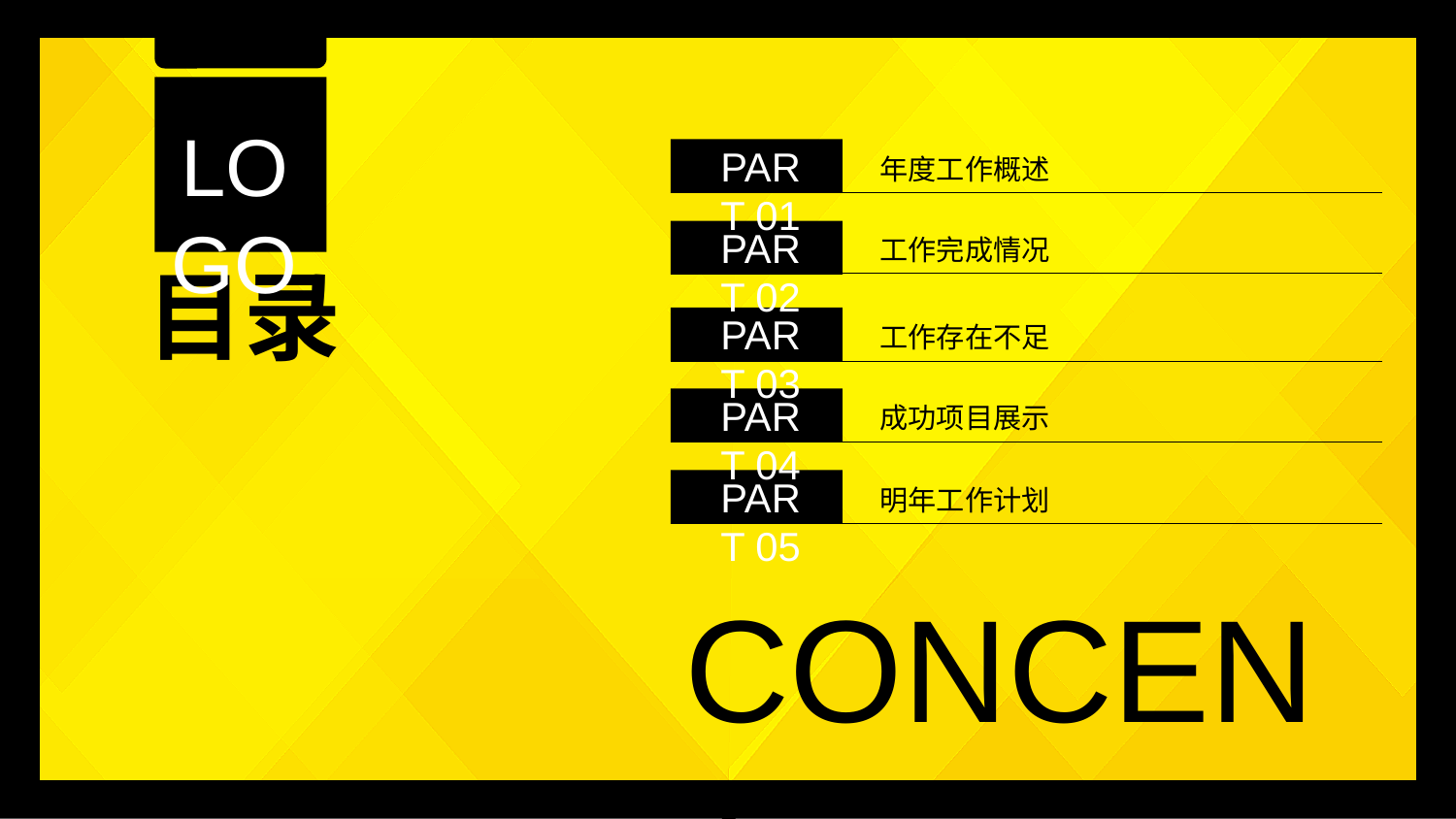

LOGO
PART 01

年度工作概述
PART 02

工作完成情况
目录
PART 03

工作存在不足
PART 04

成功项目展示
PART 05

明年工作计划
CONCENT